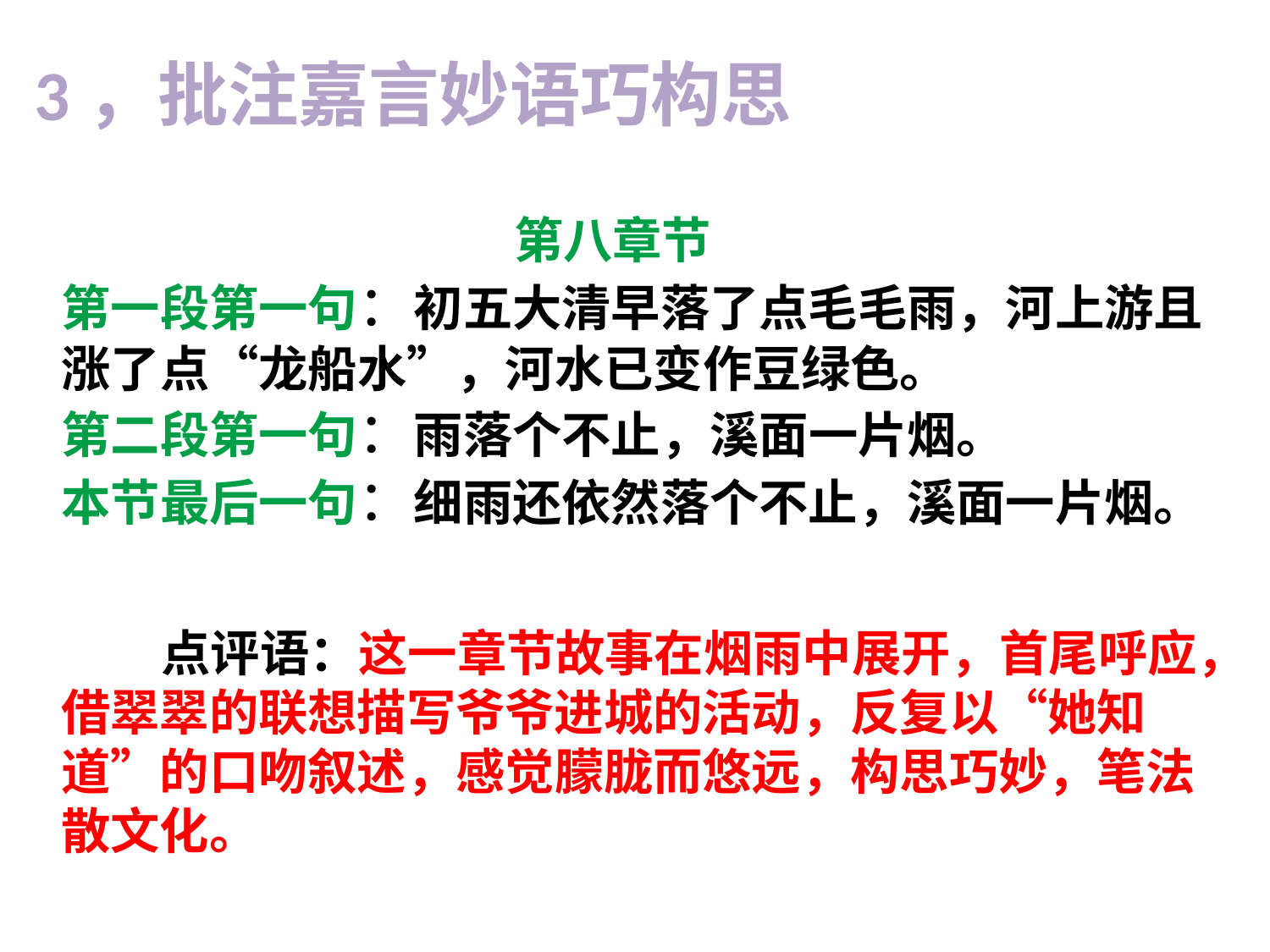

3，批注嘉言妙语巧构思
                                  第八章节
第一段第一句：初五大清早落了点毛毛雨，河上游且涨了点“龙船水”，河水已变作豆绿色。
第二段第一句：雨落个不止，溪面一片烟。
本节最后一句：细雨还依然落个不止，溪面一片烟。
        点评语：这一章节故事在烟雨中展开，首尾呼应，借翠翠的联想描写爷爷进城的活动，反复以“她知道”的口吻叙述，感觉朦胧而悠远，构思巧妙，笔法散文化。